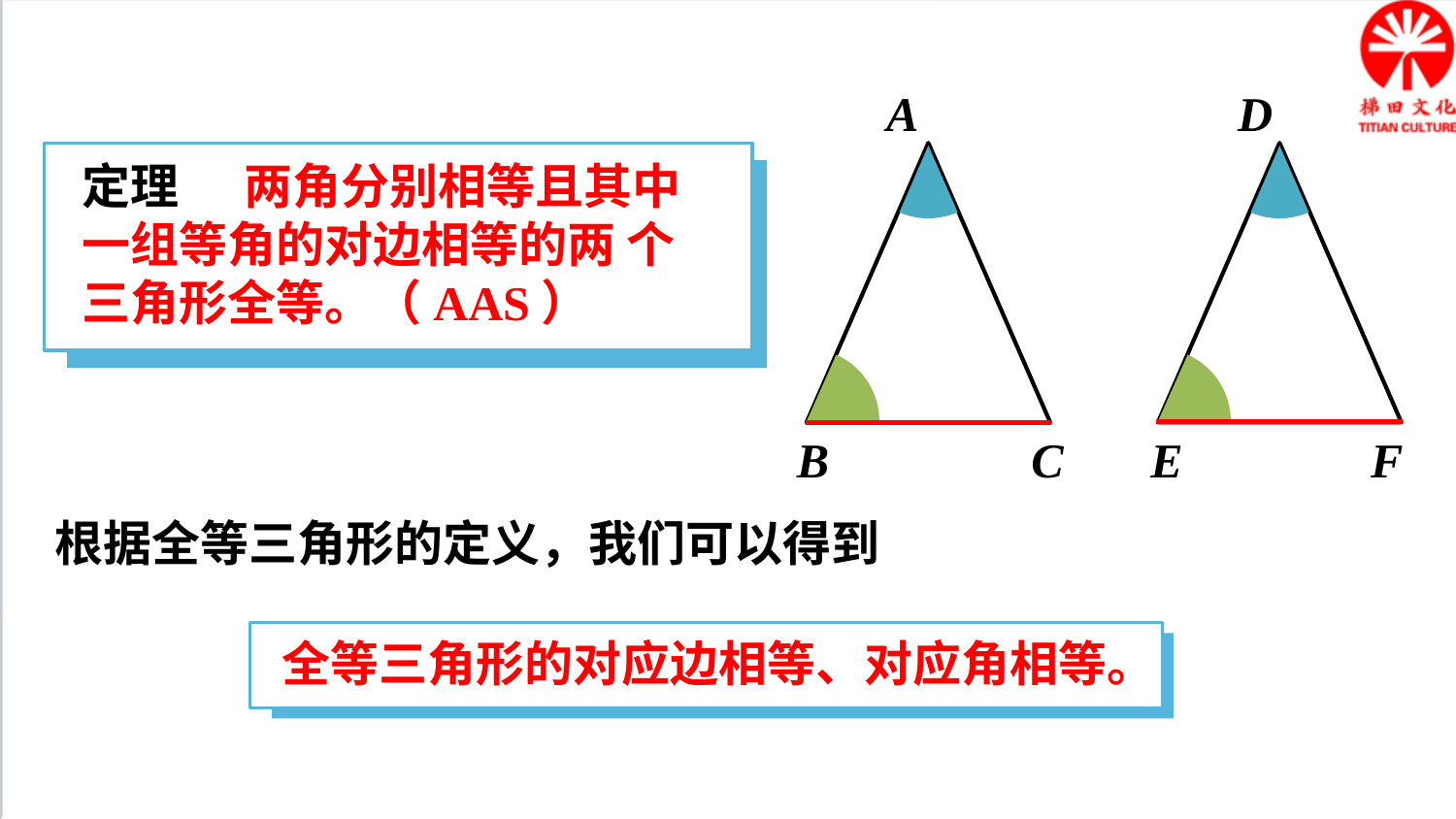

A

B
C
D

E
F

定理      两角分别相等且其中一组等角的对边相等的两 个三角形全等。（AAS）

根据全等三角形的定义，我们可以得到

全等三角形的对应边相等、对应角相等。